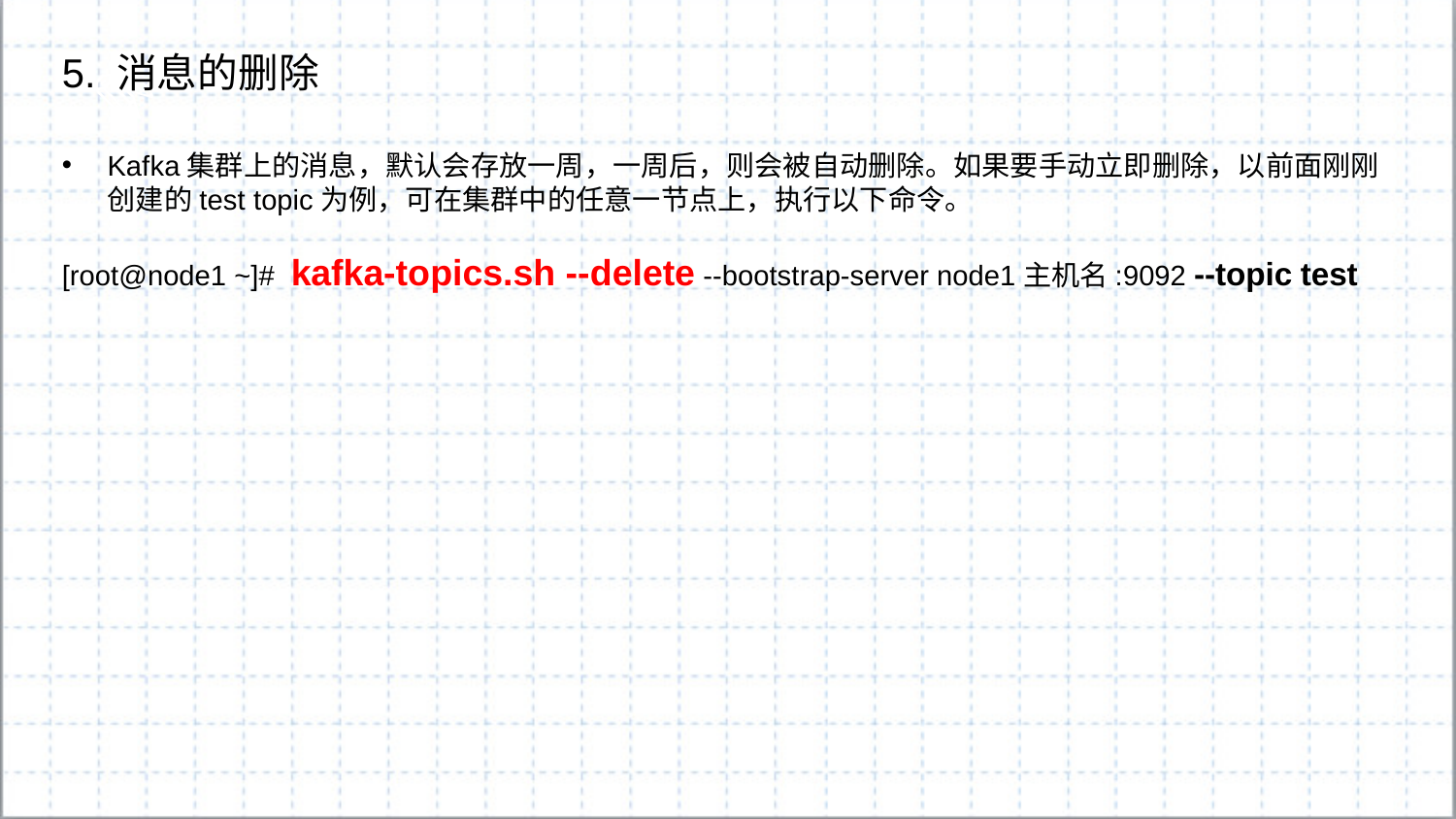

5. 消息的删除
Kafka集群上的消息，默认会存放一周，一周后，则会被自动删除。如果要手动立即删除，以前面刚刚创建的test topic为例，可在集群中的任意一节点上，执行以下命令。

[root@node1 ~]#  kafka-topics.sh --delete --bootstrap-server node1主机名:9092 --topic test